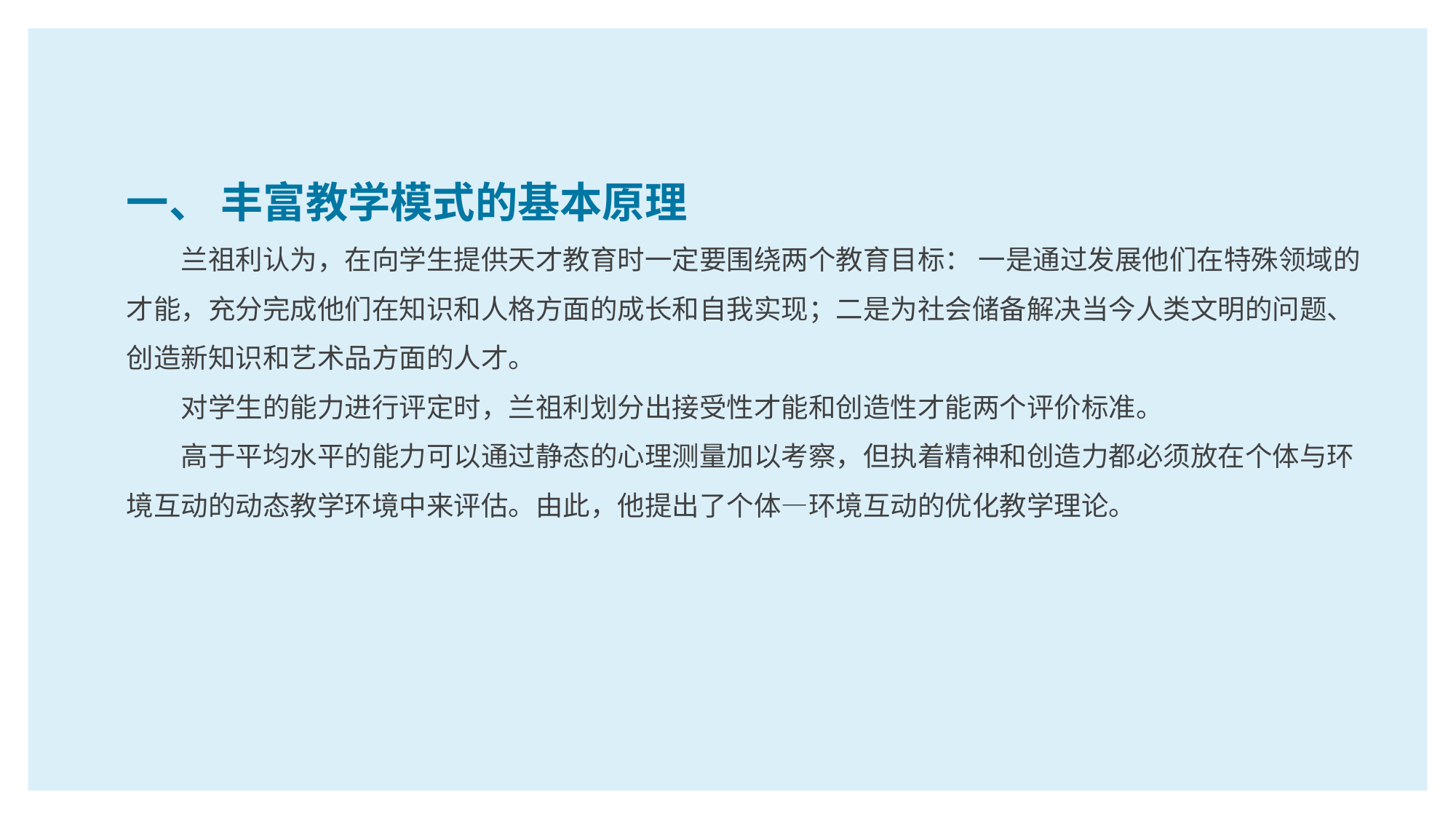

一、 丰富教学模式的基本原理
兰祖利认为，在向学生提供天才教育时一定要围绕两个教育目标： 一是通过发展他们在特殊领域的才能，充分完成他们在知识和人格方面的成长和自我实现；二是为社会储备解决当今人类文明的问题、创造新知识和艺术品方面的人才。
对学生的能力进行评定时，兰祖利划分出接受性才能和创造性才能两个评价标准。
高于平均水平的能力可以通过静态的心理测量加以考察，但执着精神和创造力都必须放在个体与环境互动的动态教学环境中来评估。由此，他提出了个体—环境互动的优化教学理论。